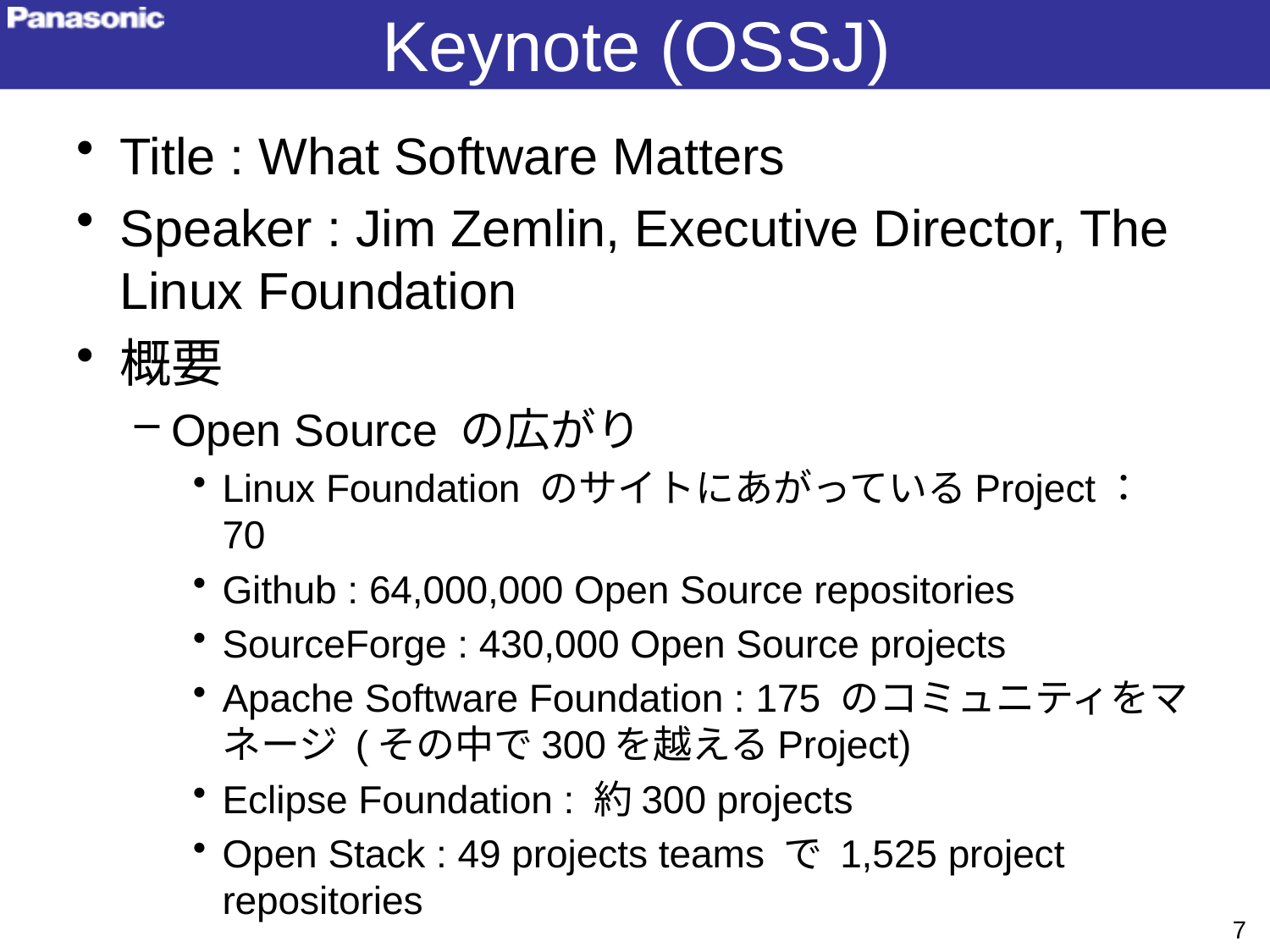

# Keynote (OSSJ)
Title : What Software Matters
Speaker : Jim Zemlin, Executive Director, The Linux Foundation
概要
Open Source の広がり
Linux Foundation のサイトにあがっているProject：70
Github : 64,000,000 Open Source repositories
SourceForge : 430,000 Open Source projects
Apache Software Foundation : 175 のコミュニティをマネージ (その中で300を越えるProject)
Eclipse Foundation : 約300 projects
Open Stack : 49 projects teams で 1,525 project repositories

7